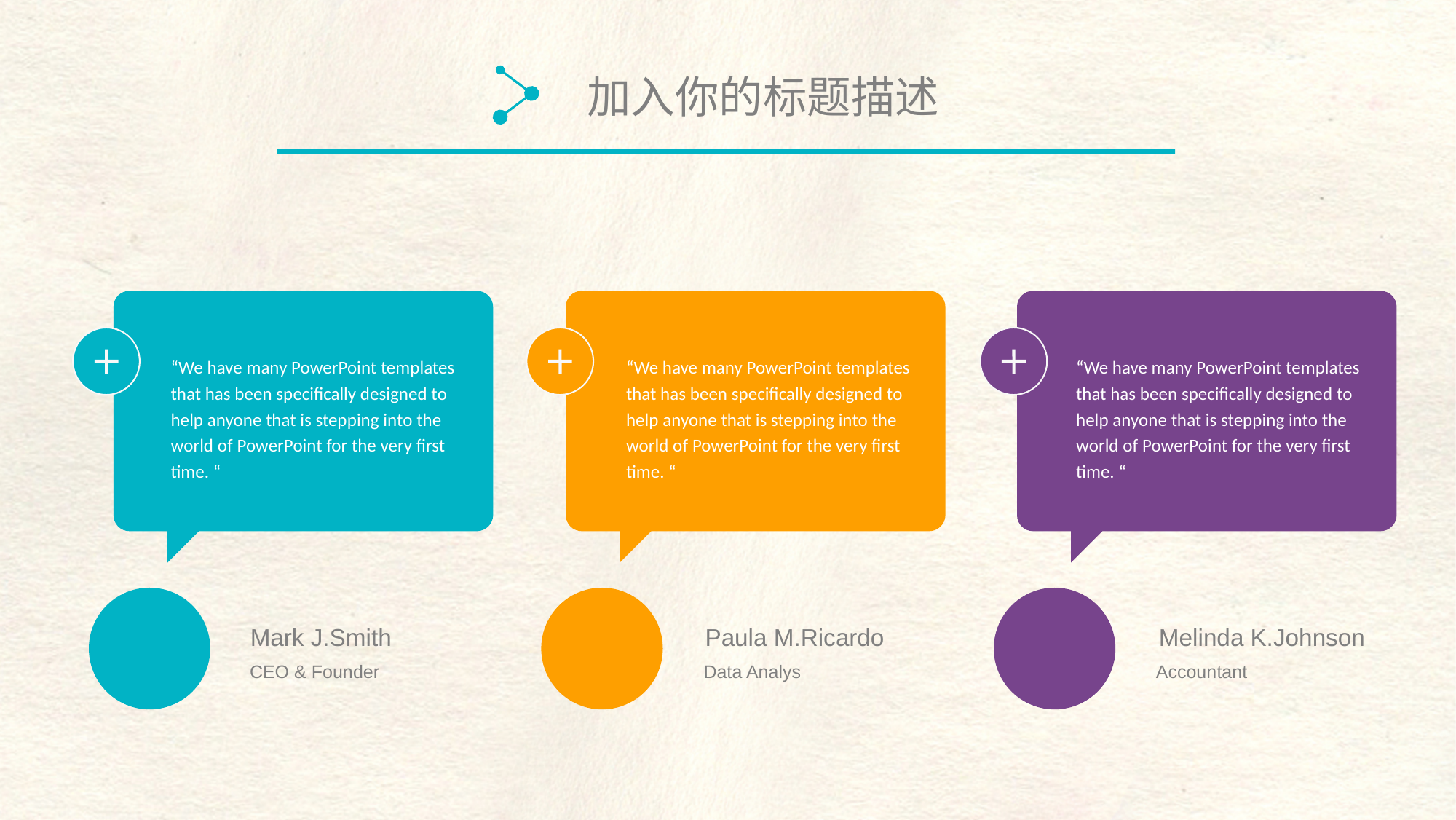

加入你的标题描述

“We have many PowerPoint templates that has been specifically designed to help anyone that is stepping into the world of PowerPoint for the very first time. “
“We have many PowerPoint templates that has been specifically designed to help anyone that is stepping into the world of PowerPoint for the very first time. “
“We have many PowerPoint templates that has been specifically designed to help anyone that is stepping into the world of PowerPoint for the very first time. “

Mark J.Smith
Paula M.Ricardo
Melinda K.Johnson
CEO & Founder
Data Analys
Accountant